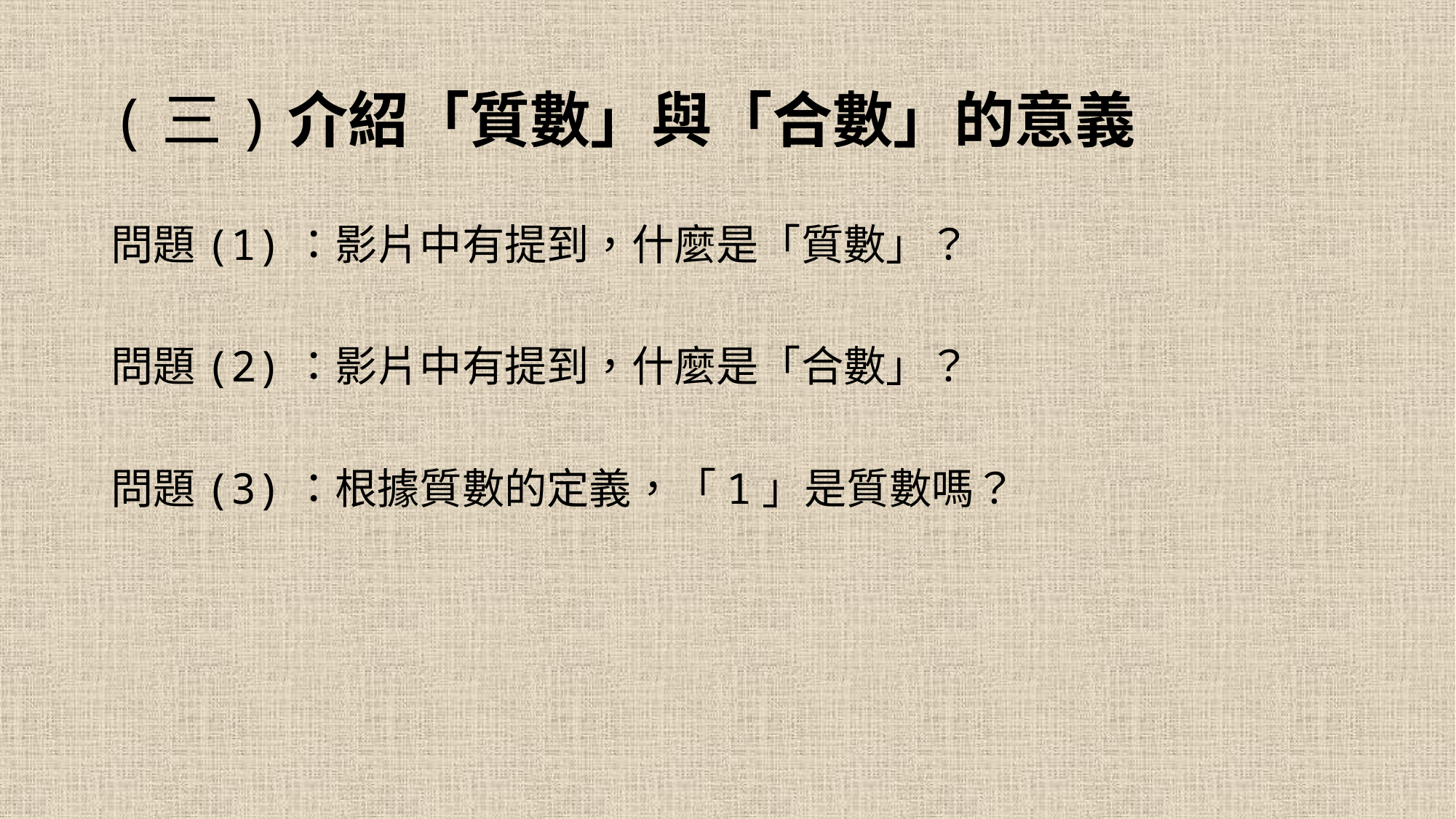

# (三)介紹「質數」與「合數」的意義
問題(1)：影片中有提到，什麼是「質數」？

問題(2)：影片中有提到，什麼是「合數」？

問題(3)：根據質數的定義，「1」是質數嗎？